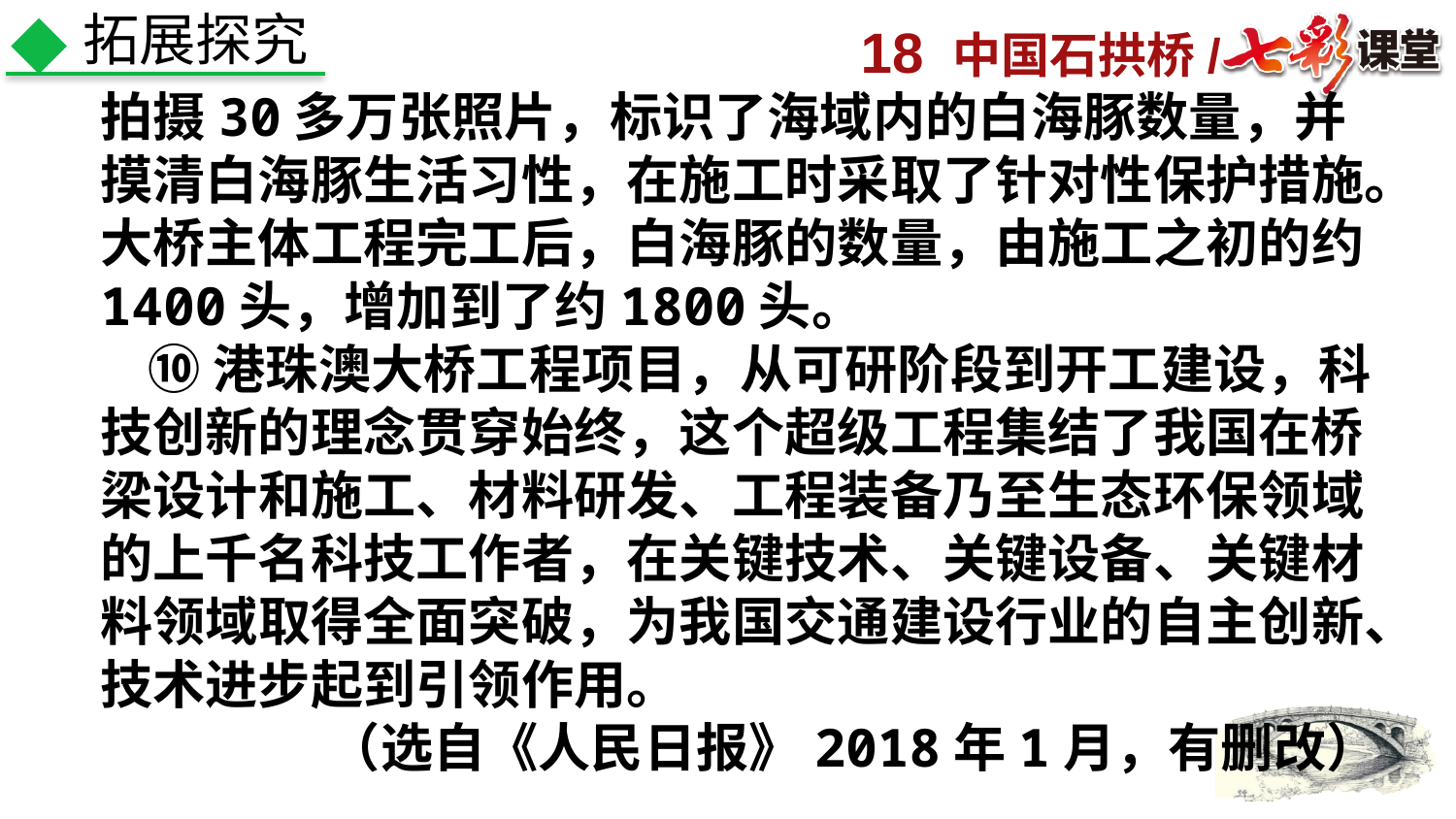

拓展探究

拍摄30多万张照片，标识了海域内的白海豚数量，并摸清白海豚生活习性，在施工时采取了针对性保护措施。大桥主体工程完工后，白海豚的数量，由施工之初的约1400头，增加到了约1800头。
    ⑩港珠澳大桥工程项目，从可研阶段到开工建设，科技创新的理念贯穿始终，这个超级工程集结了我国在桥梁设计和施工、材料研发、工程装备乃至生态环保领域的上千名科技工作者，在关键技术、关键设备、关键材料领域取得全面突破，为我国交通建设行业的自主创新、技术进步起到引领作用。
（选自《人民日报》2018年1月，有删改）